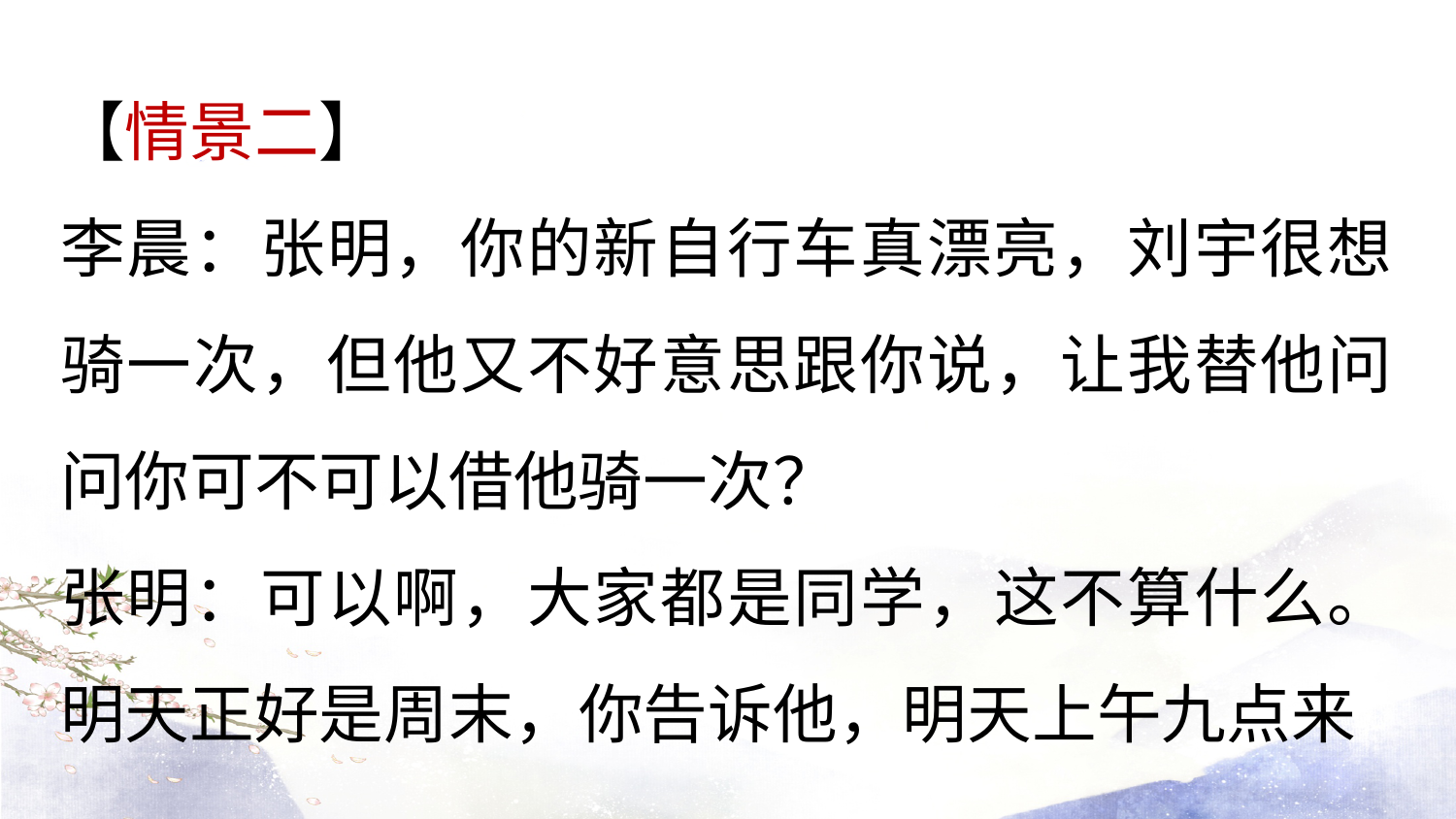

【情景二】
李晨：张明，你的新自行车真漂亮，刘宇很想骑一次，但他又不好意思跟你说，让我替他问问你可不可以借他骑一次？
张明：可以啊，大家都是同学，这不算什么。明天正好是周末，你告诉他，明天上午九点来